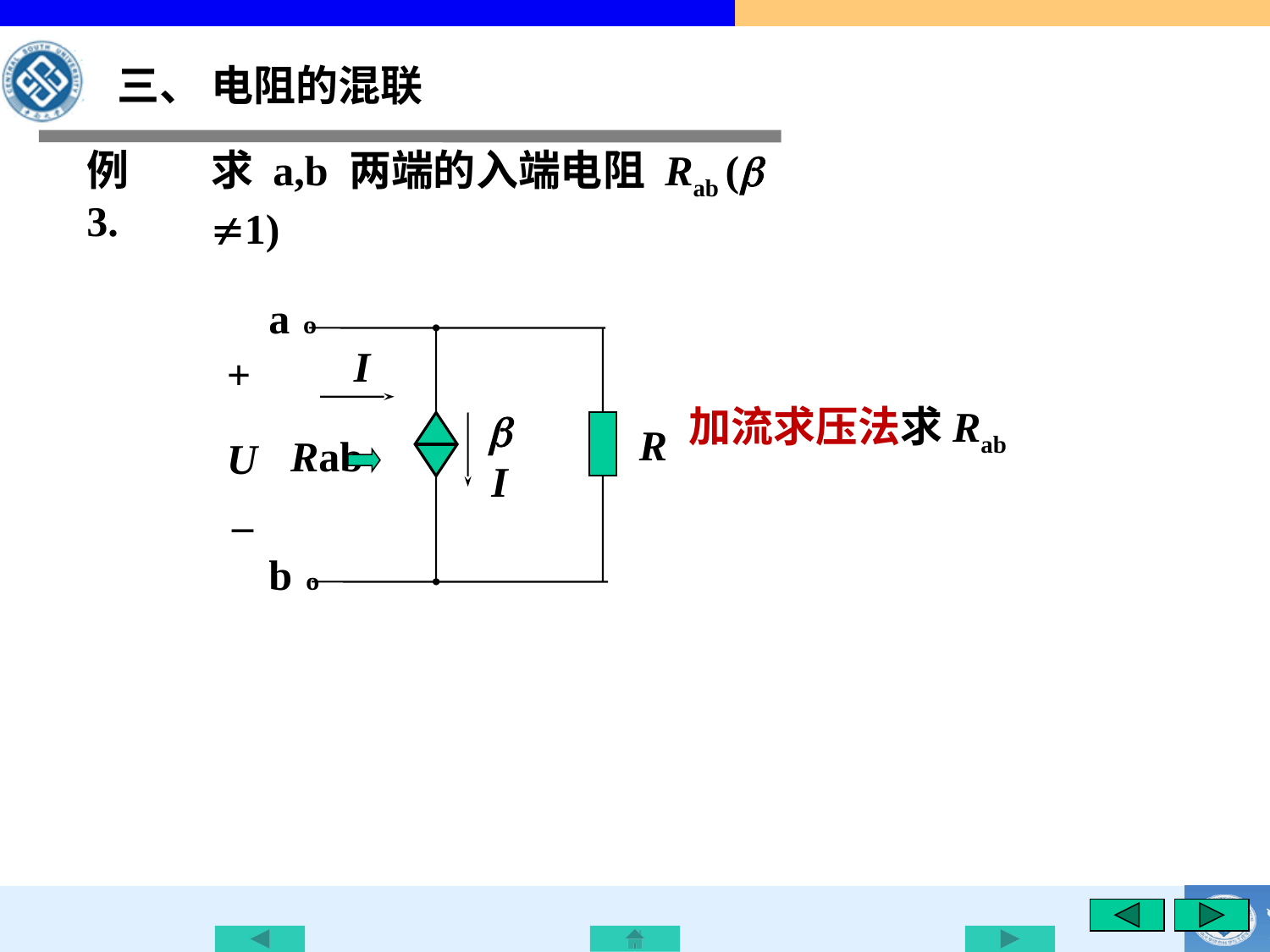

三、 电阻的混联
例 3.
求 a,b 两端的入端电阻 Rab (β ≠1)
a
º

I

+
U
_
加流求压法求Rab

R
Rab

β I
b
º